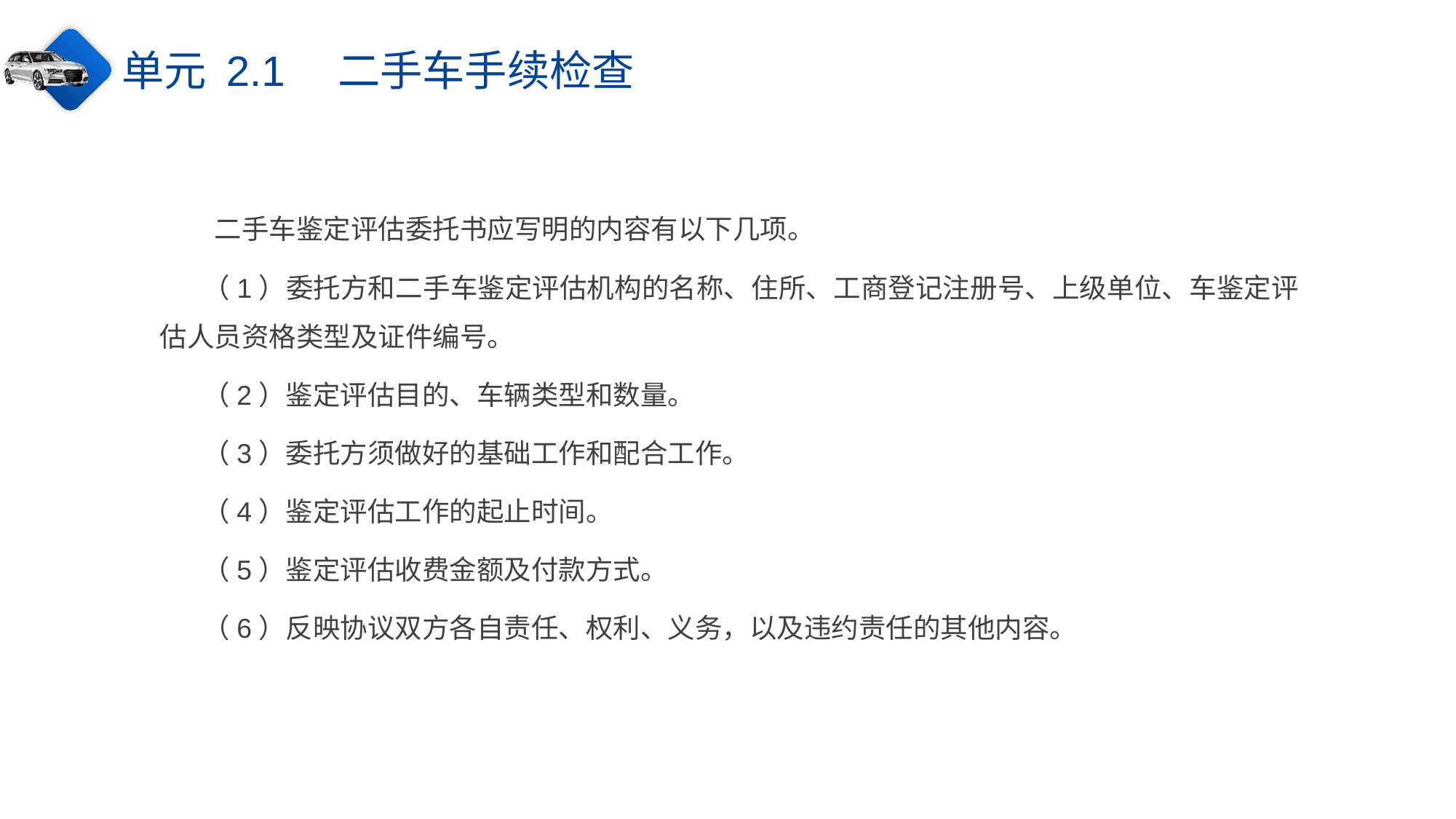

单元 2.1　二手车手续检查
二手车鉴定评估委托书应写明的内容有以下几项。
（1）委托方和二手车鉴定评估机构的名称、住所、工商登记注册号、上级单位、车鉴定评估人员资格类型及证件编号。
（2）鉴定评估目的、车辆类型和数量。
（3）委托方须做好的基础工作和配合工作。
（4）鉴定评估工作的起止时间。
（5）鉴定评估收费金额及付款方式。
（6）反映协议双方各自责任、权利、义务，以及违约责任的其他内容。